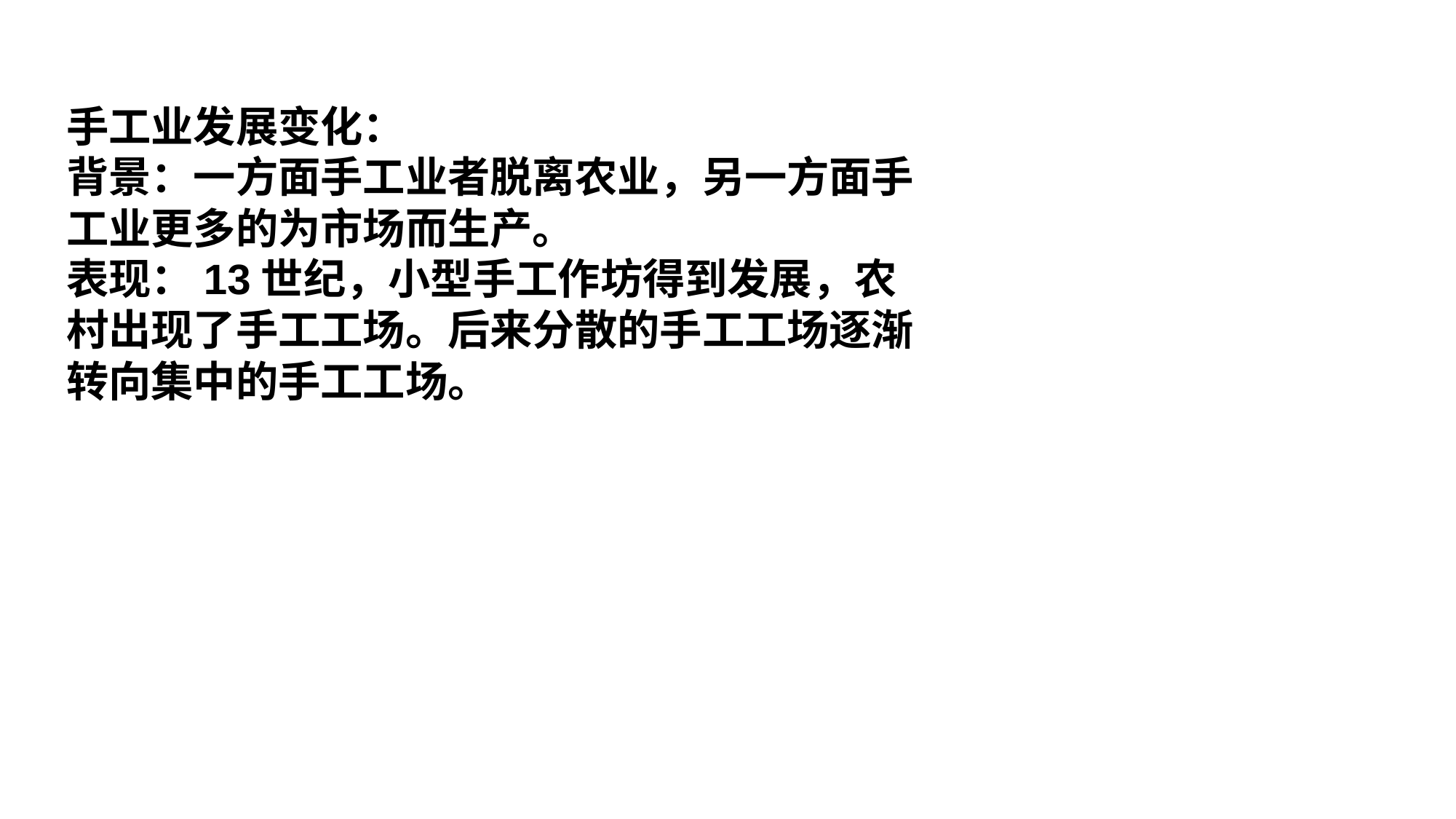

手工业发展变化：
背景：一方面手工业者脱离农业，另一方面手工业更多的为市场而生产。
表现：13世纪，小型手工作坊得到发展，农村出现了手工工场。后来分散的手工工场逐渐转向集中的手工工场。